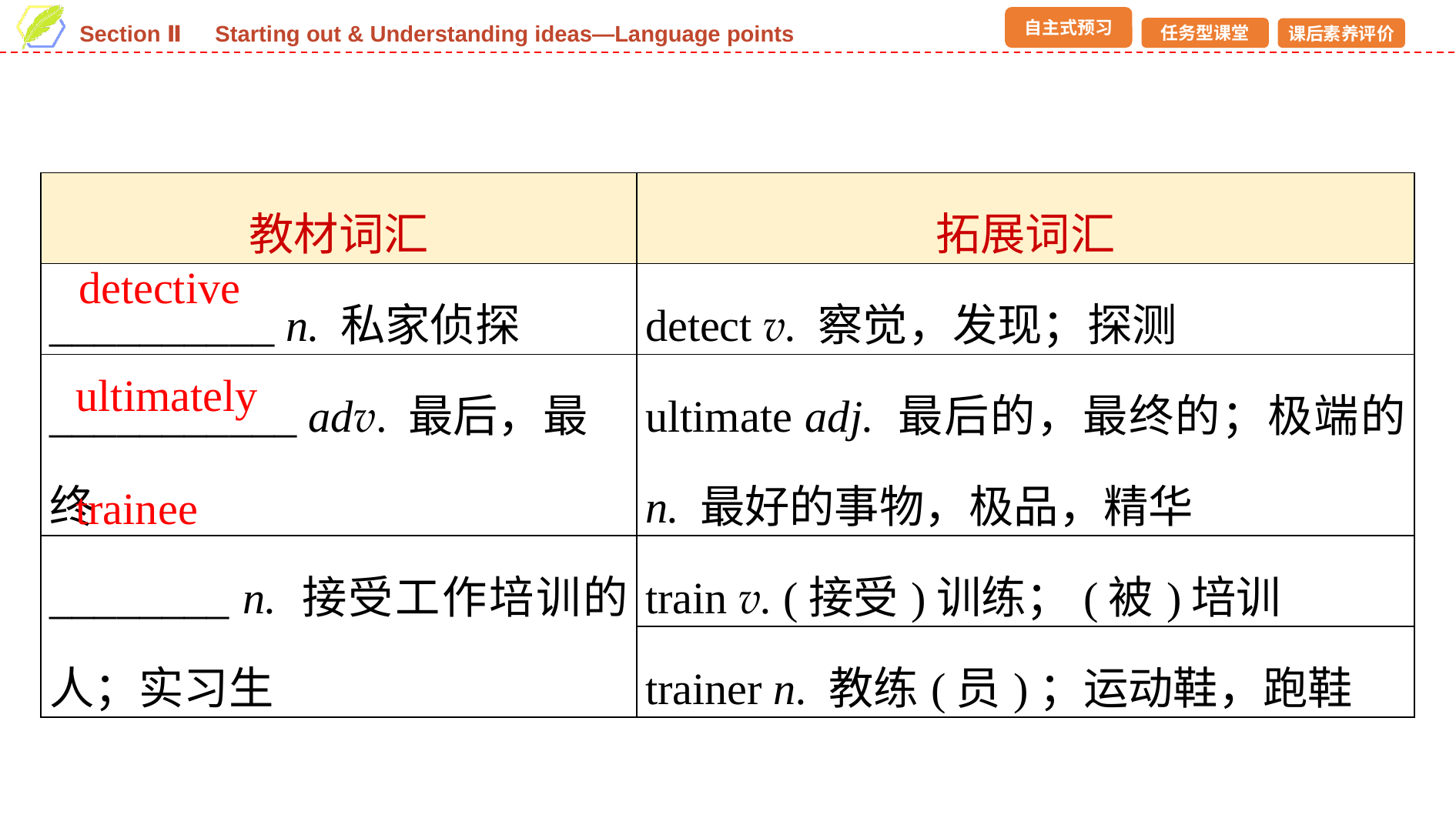

| 教材词汇 | 拓展词汇 |
| --- | --- |
| \_\_\_\_\_\_\_\_\_\_ n. 私家侦探 | detect v. 察觉，发现；探测 |
| \_\_\_\_\_\_\_\_\_\_\_ adv. 最后，最终 | ultimate adj. 最后的，最终的；极端的 n. 最好的事物，极品，精华 |
| \_\_\_\_\_\_\_\_ n. 接受工作培训的人；实习生 | train v. (接受)训练；(被)培训 |
|  | trainer n. 教练(员)；运动鞋，跑鞋 |
detective
ultimately
trainee